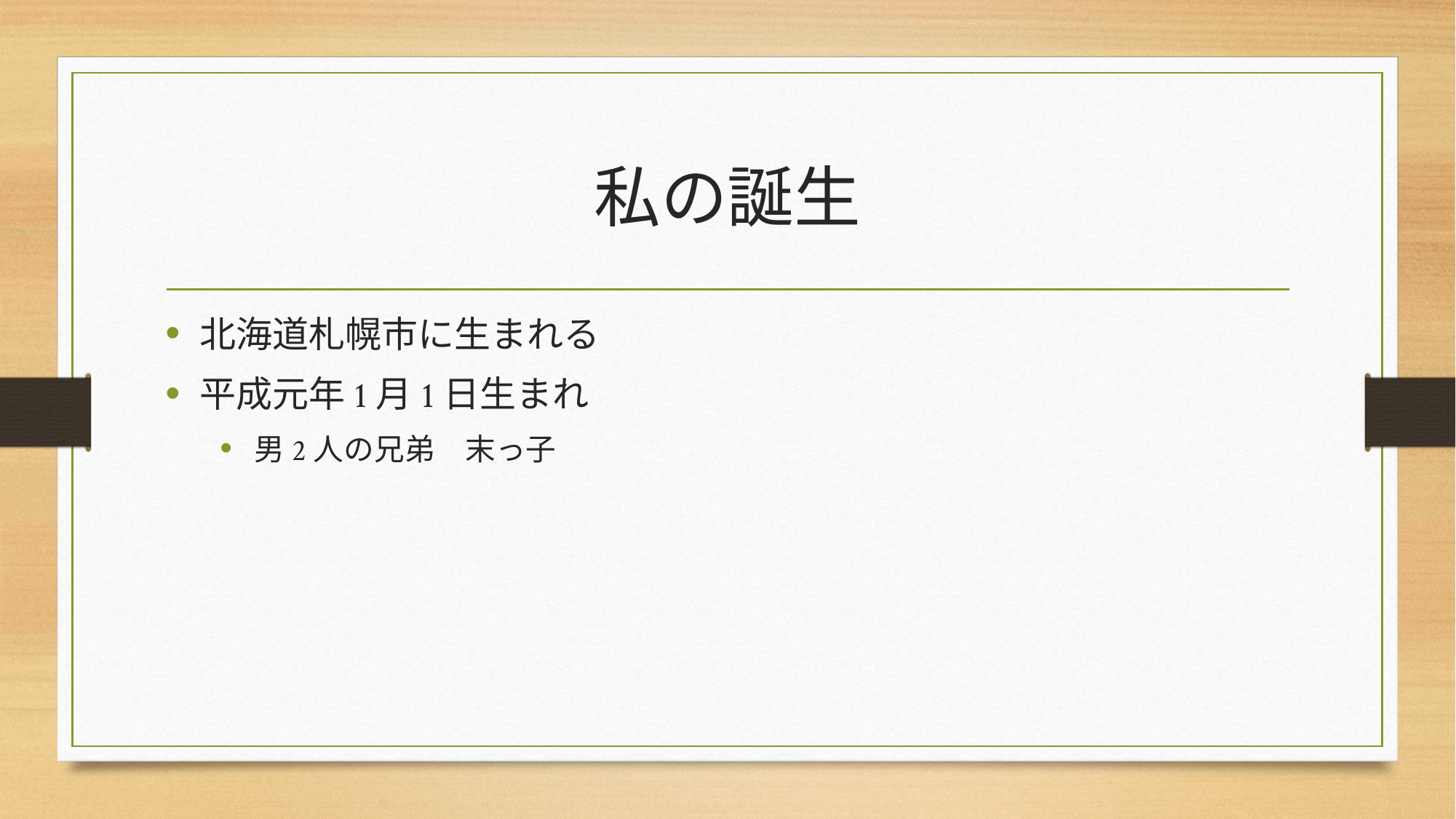

# 私の誕生
北海道札幌市に生まれる
平成元年1月1日生まれ
男2人の兄弟　末っ子